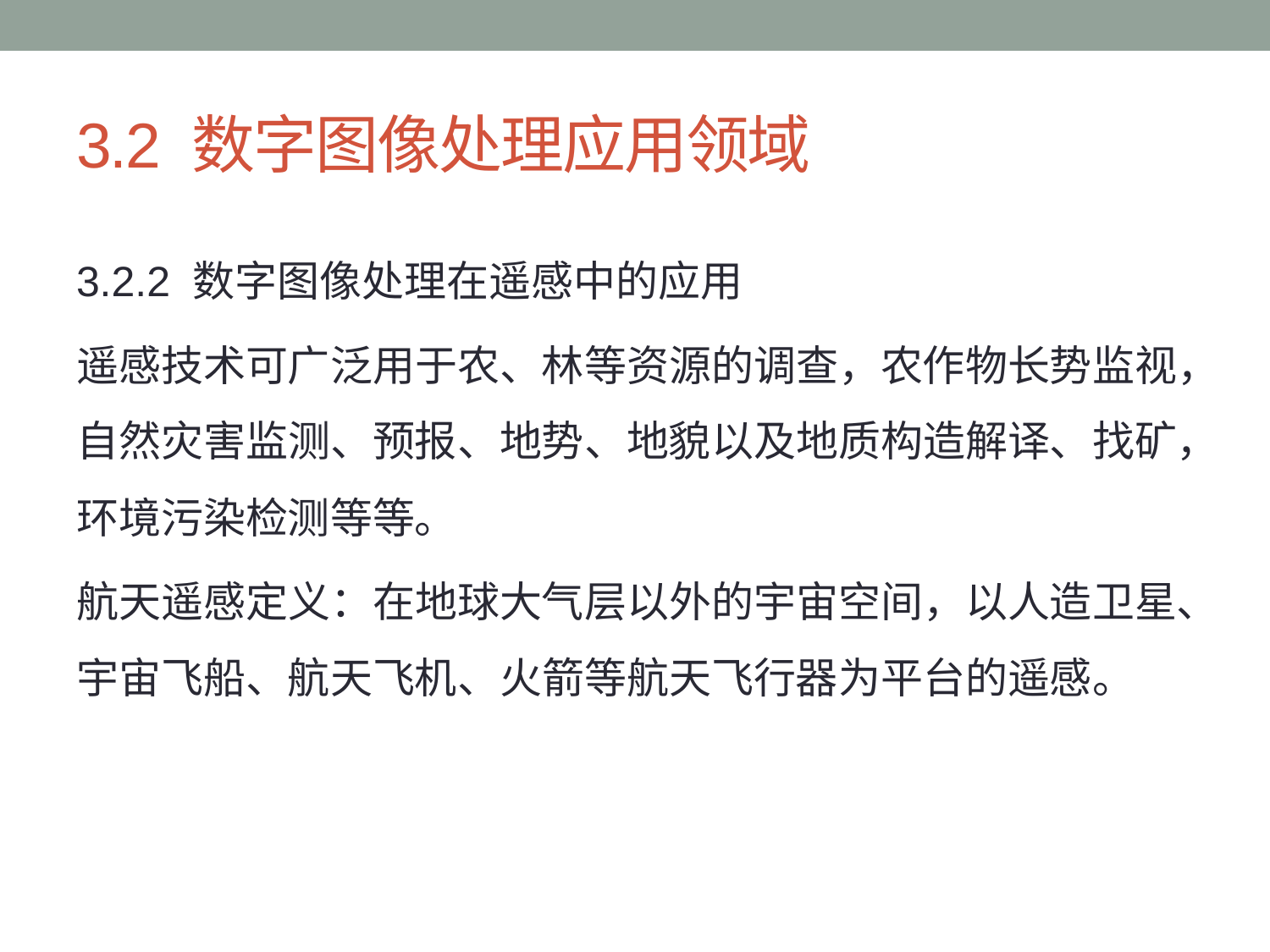

# 3.2 数字图像处理应用领域
3.2.2 数字图像处理在遥感中的应用
遥感技术可广泛用于农、林等资源的调查，农作物长势监视，自然灾害监测、预报、地势、地貌以及地质构造解译、找矿，环境污染检测等等。
航天遥感定义：在地球大气层以外的宇宙空间，以人造卫星、宇宙飞船、航天飞机、火箭等航天飞行器为平台的遥感。